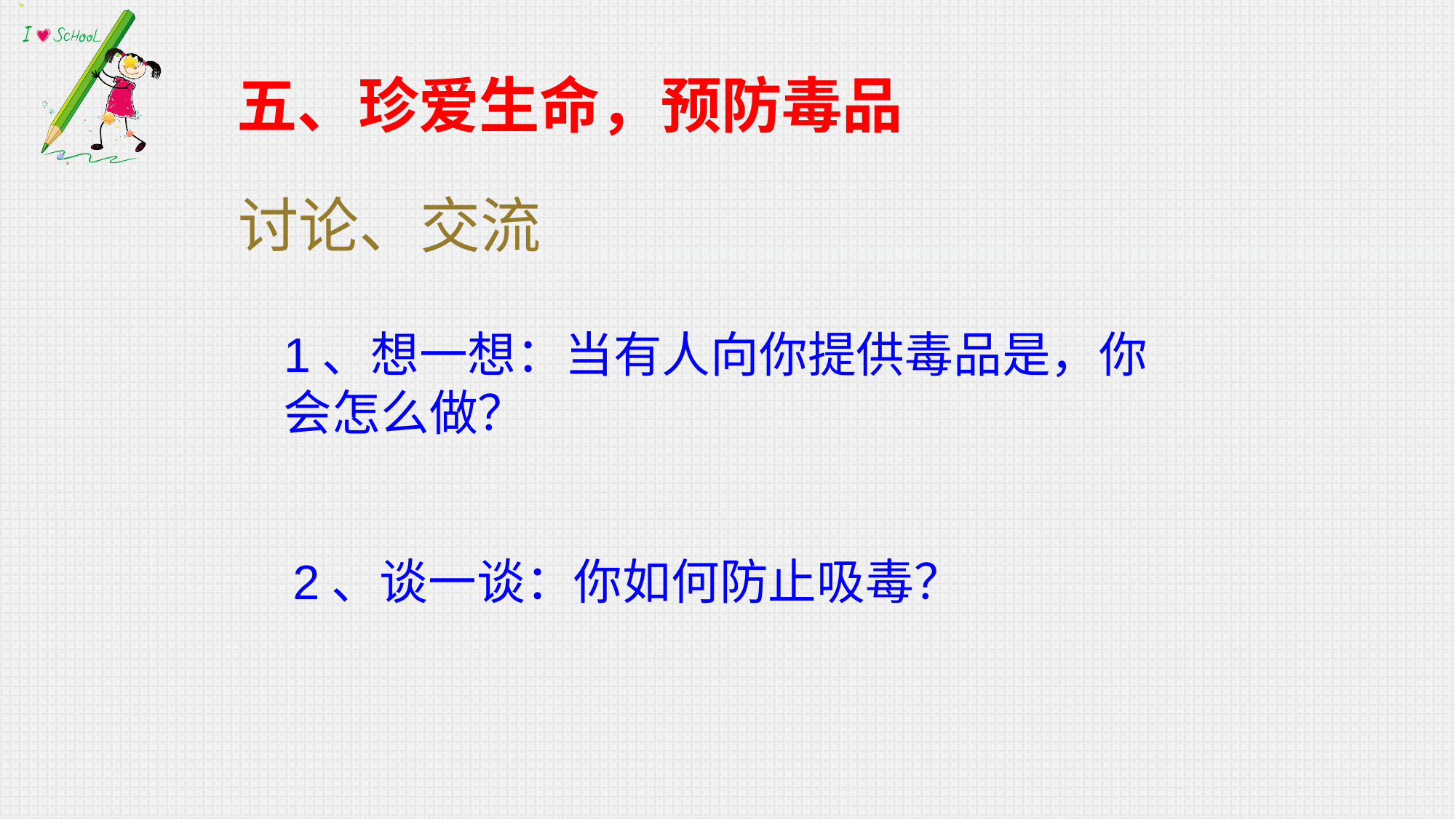

# 五、珍爱生命，预防毒品
讨论、交流
1、想一想：当有人向你提供毒品是，你会怎么做？
2、谈一谈：你如何防止吸毒？